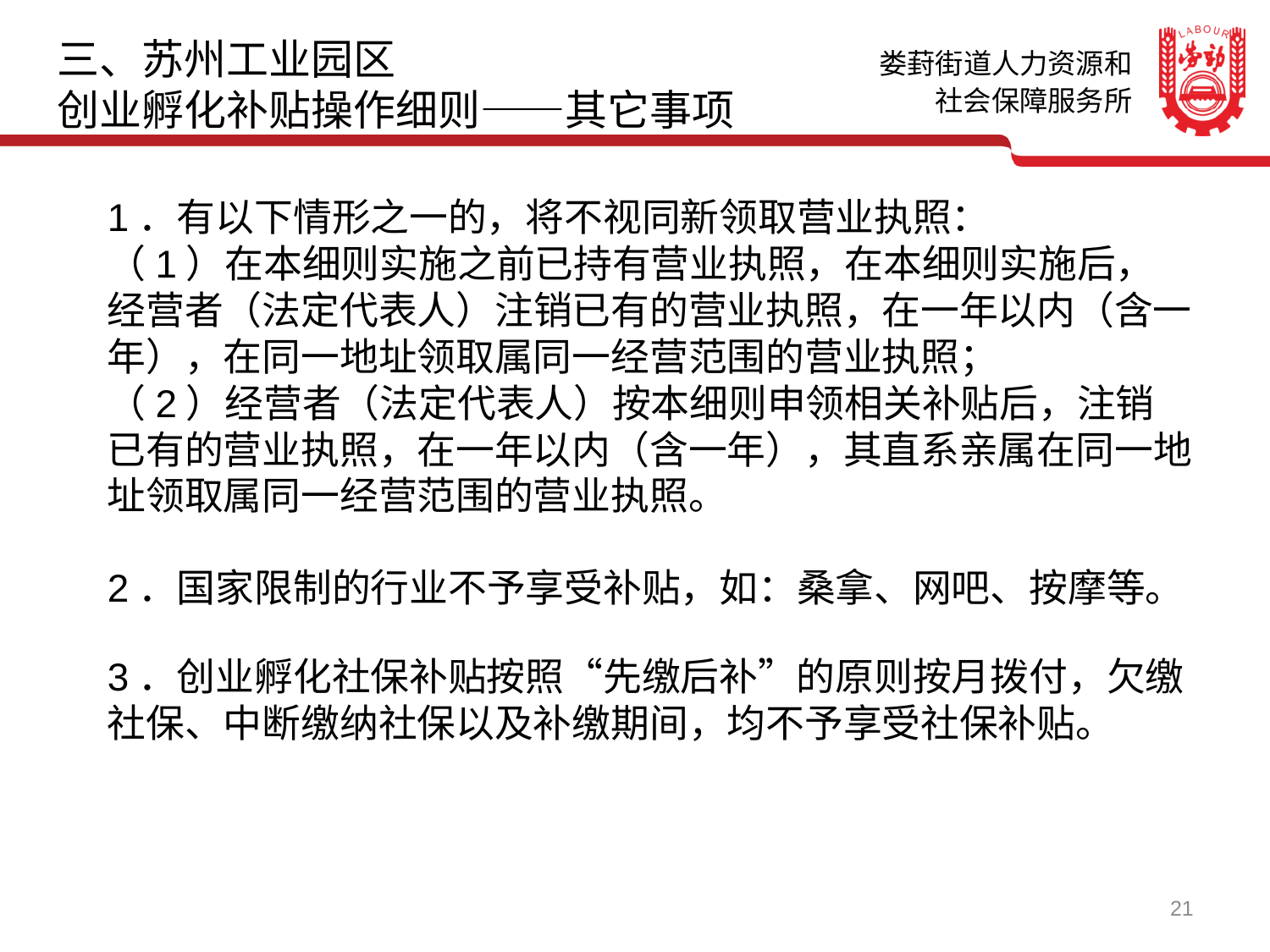

三、苏州工业园区
创业孵化补贴操作细则——其它事项
1．有以下情形之一的，将不视同新领取营业执照：
（1）在本细则实施之前已持有营业执照，在本细则实施后，经营者（法定代表人）注销已有的营业执照，在一年以内（含一年），在同一地址领取属同一经营范围的营业执照；
（2）经营者（法定代表人）按本细则申领相关补贴后，注销已有的营业执照，在一年以内（含一年），其直系亲属在同一地址领取属同一经营范围的营业执照。
2．国家限制的行业不予享受补贴，如：桑拿、网吧、按摩等。
3．创业孵化社保补贴按照“先缴后补”的原则按月拨付，欠缴社保、中断缴纳社保以及补缴期间，均不予享受社保补贴。
21